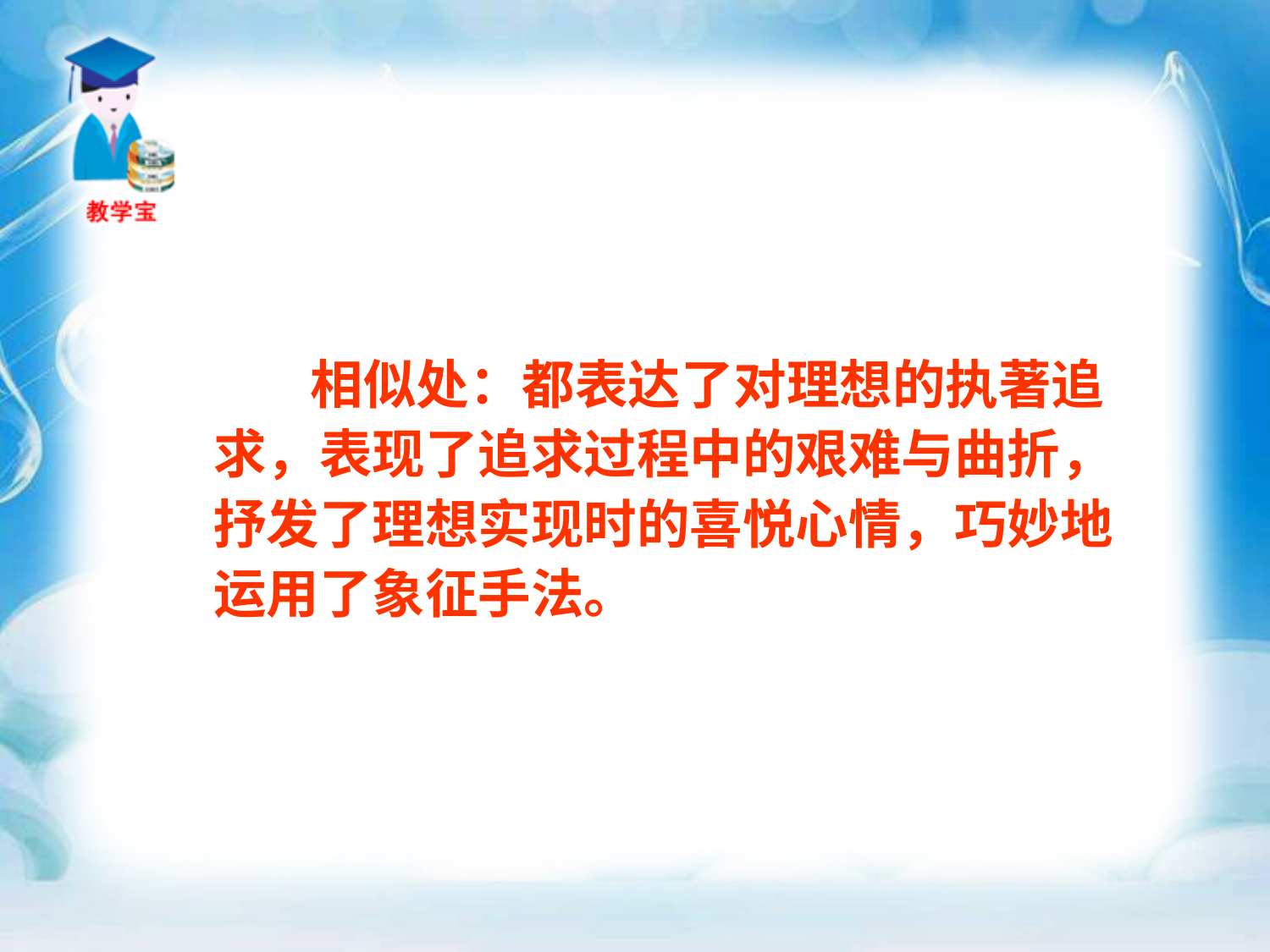

相似处：都表达了对理想的执著追求，表现了追求过程中的艰难与曲折，抒发了理想实现时的喜悦心情，巧妙地运用了象征手法。